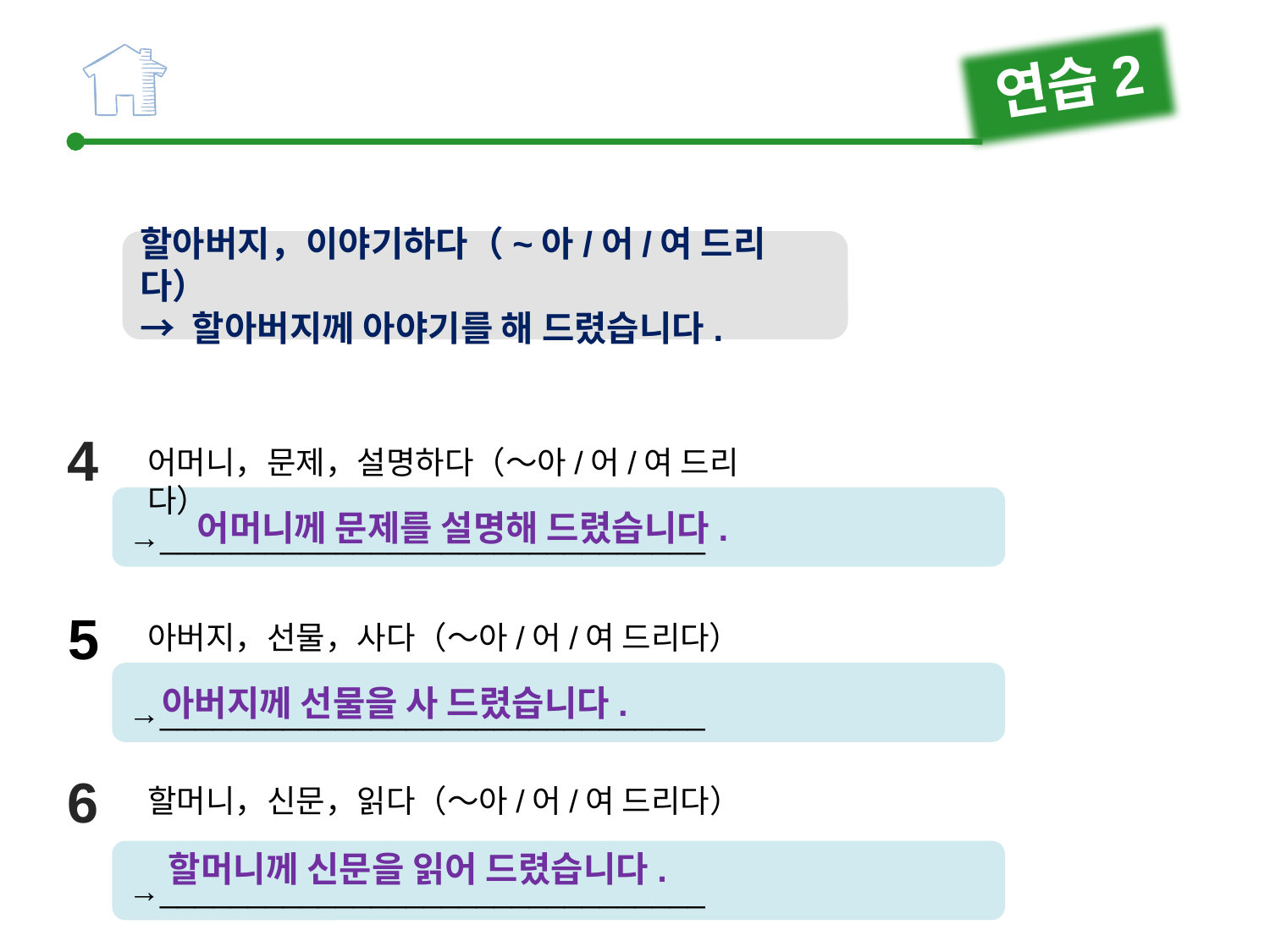

연습2

할아버지，이야기하다（~아/어/여 드리다）
→ 할아버지께 아야기를 해 드렸습니다.
4
어머니，문제，설명하다（～아/어/여 드리다）
→_______________________________
어머니께 문제를 설명해 드렸습니다.
5
아버지，선물，사다（～아/어/여 드리다）
→_______________________________
아버지께 선물을 사 드렸습니다.
6
할머니，신문，읽다（～아/어/여 드리다）
→_______________________________
할머니께 신문을 읽어 드렸습니다.